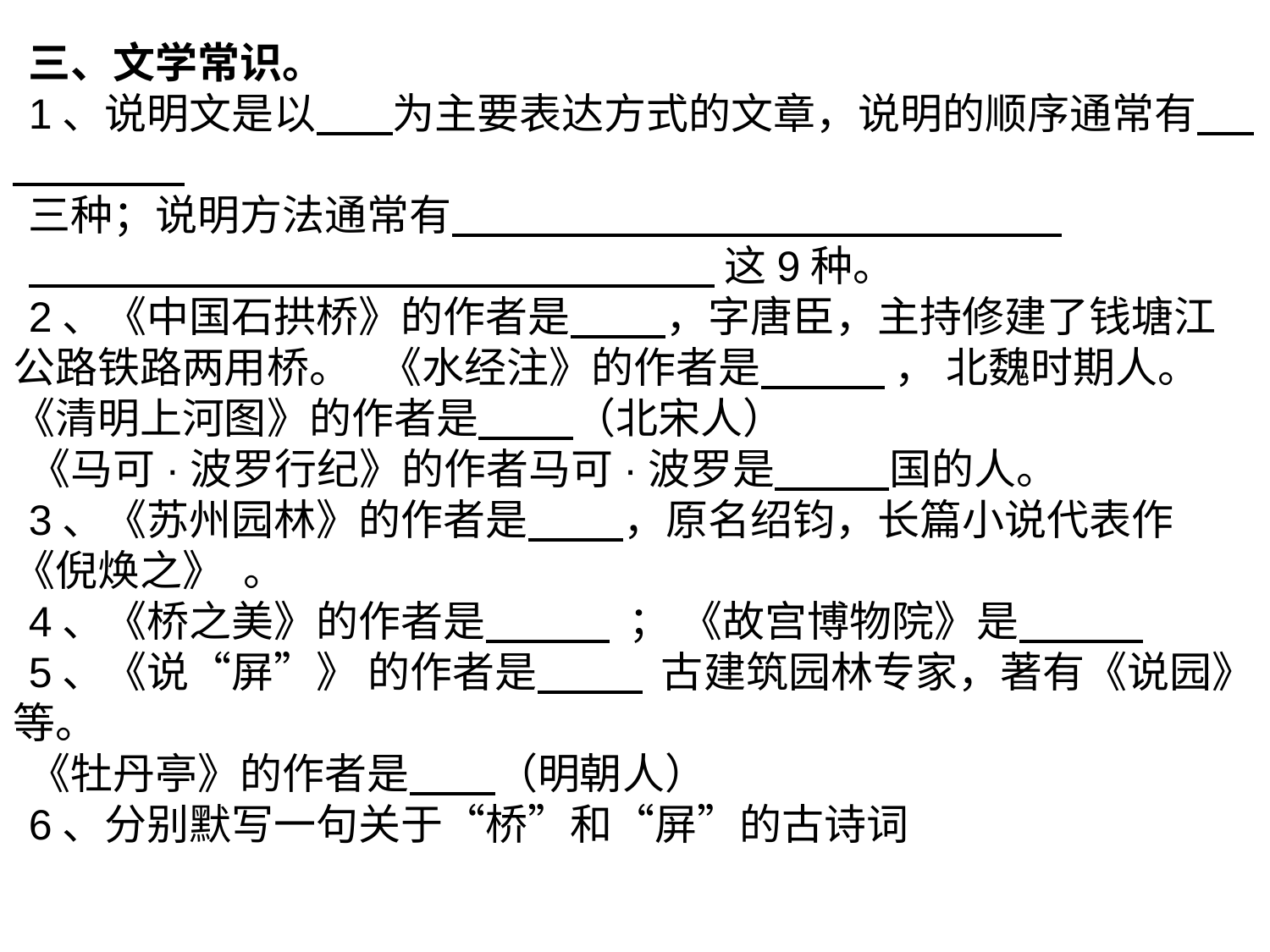

三、文学常识。
1、说明文是以        为主要表达方式的文章，说明的顺序通常有
三种；说明方法通常有
                                                                        这9种。
2、《中国石拱桥》的作者是          ，字唐臣，主持修建了钱塘江公路铁路两用桥。   《水经注》的作者是              ， 北魏时期人。《清明上河图》的作者是          （北宋人）
《马可·波罗行纪》的作者马可·波罗是            国的人。
3、《苏州园林》的作者是          ，原名绍钧，长篇小说代表作《倪焕之》  。
4、《桥之美》的作者是               ； 《故宫博物院》是
5、《说“屏”》 的作者是             古建筑园林专家，著有《说园》等。
《牡丹亭》的作者是         （明朝人）
6、分别默写一句关于“桥”和“屏”的古诗词